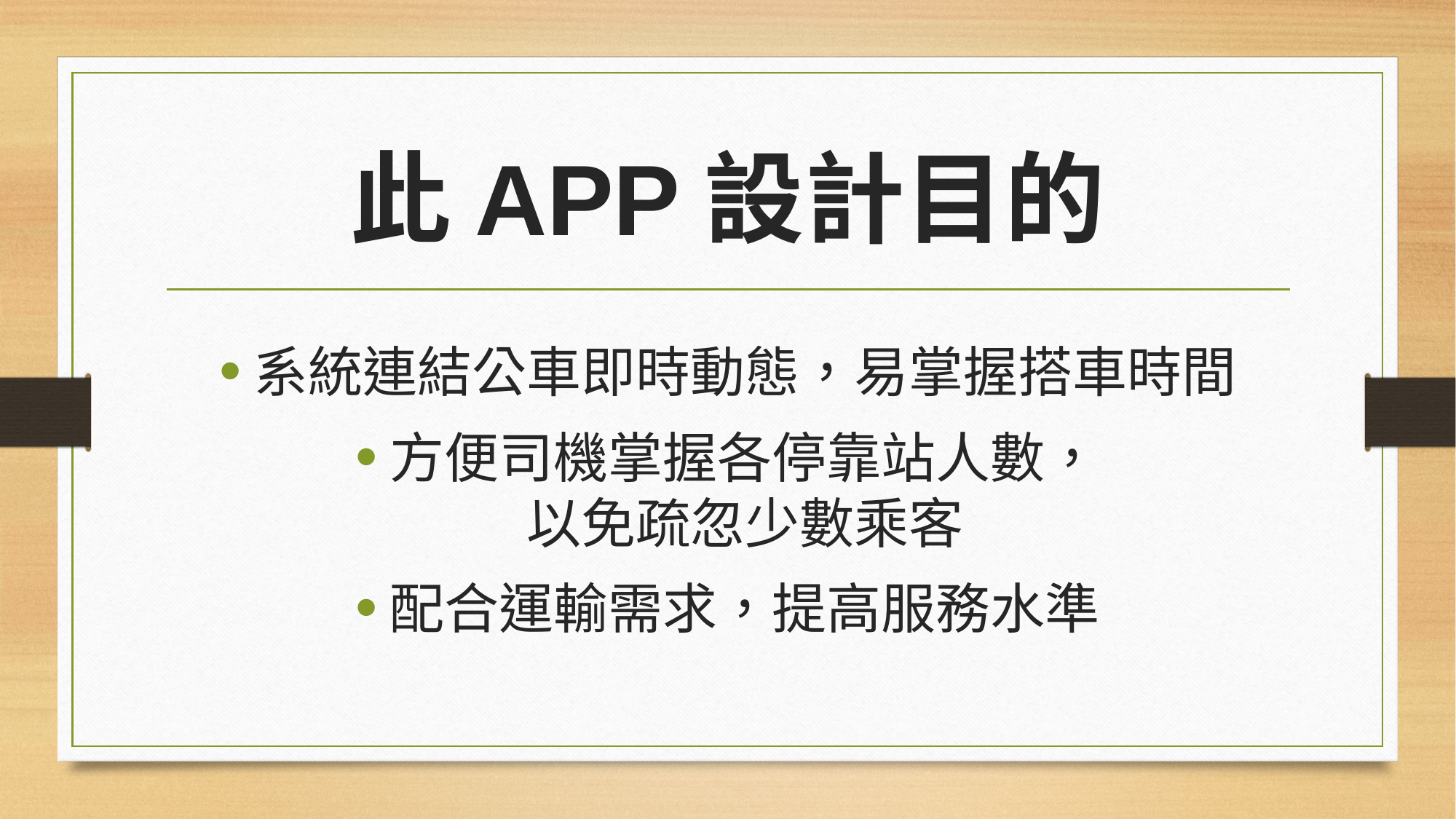

# 此APP設計目的
系統連結公車即時動態，易掌握搭車時間
方便司機掌握各停靠站人數，
以免疏忽少數乘客
配合運輸需求，提高服務水準